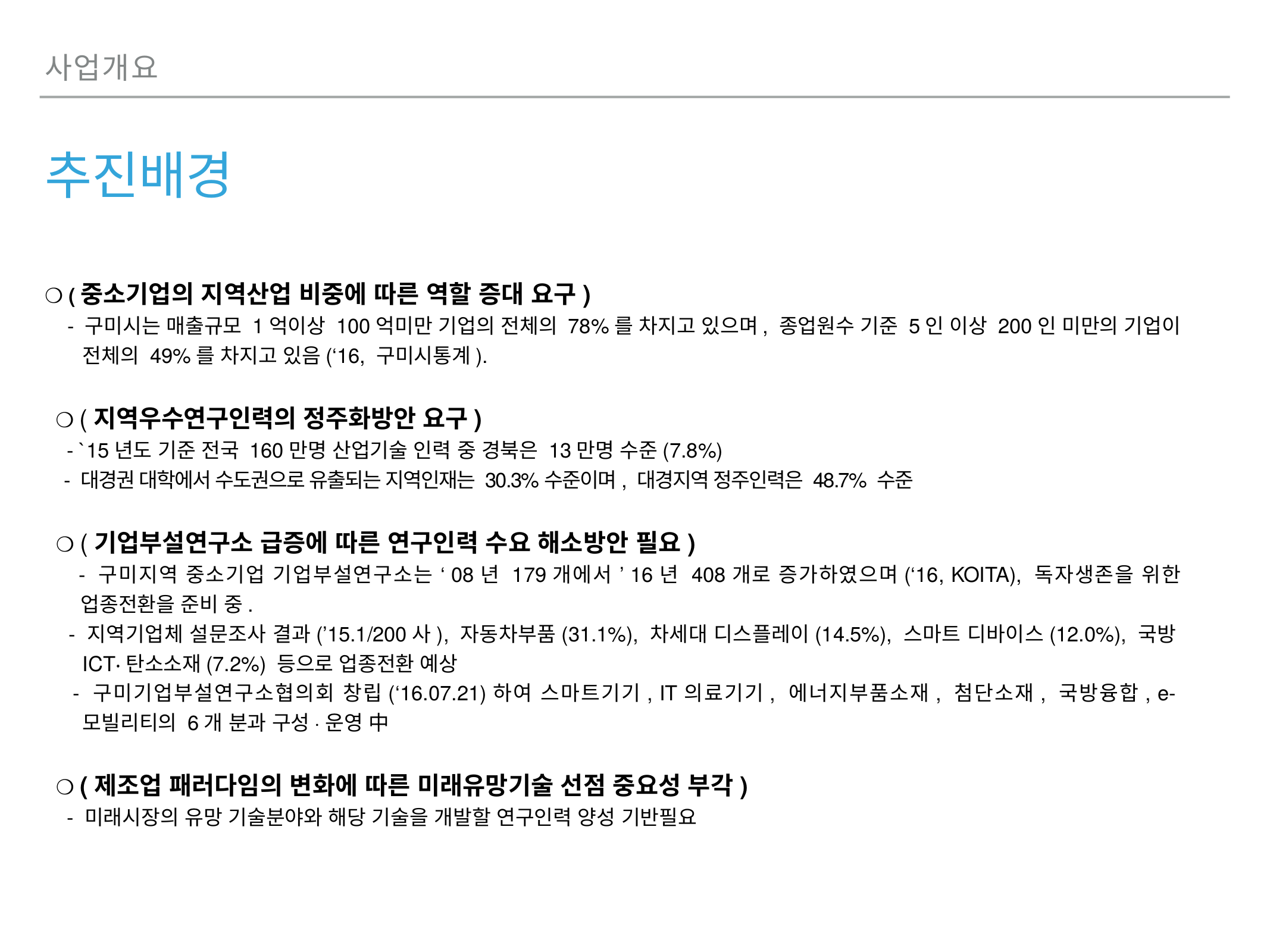

사업개요
# 추진배경
❍ (중소기업의 지역산업 비중에 따른 역할 증대 요구)
    - 구미시는 매출규모 1억이상 100억미만 기업의 전체의 78%를 차지고 있으며, 종업원수 기준 5인 이상 200인 미만의 기업이 전체의 49%를 차지고 있음(‘16, 구미시통계).

  ❍ (지역우수연구인력의 정주화방안 요구)
    - `15년도 기준 전국 160만명 산업기술 인력 중 경북은 13만명 수준(7.8%)
    - 대경권 대학에서 수도권으로 유출되는 지역인재는 30.3%수준이며, 대경지역 정주인력은 48.7% 수준

  ❍ (기업부설연구소 급증에 따른 연구인력 수요 해소방안 필요)
     - 구미지역 중소기업 기업부설연구소는 ‘08년 179개에서 ’16년 408개로 증가하였으며(‘16, KOITA), 독자생존을 위한 업종전환을 준비 중.
    - 지역기업체 설문조사 결과(’15.1/200사), 자동차부품(31.1%), 차세대 디스플레이(14.5%), 스마트 디바이스(12.0%), 국방ICT‧탄소소재(7.2%) 등으로 업종전환 예상
    - 구미기업부설연구소협의회 창립(‘16.07.21)하여 스마트기기, IT의료기기, 에너지부품소재, 첨단소재, 국방융합, e-모빌리티의 6개 분과 구성·운영 中

  ❍ (제조업 패러다임의 변화에 따른 미래유망기술 선점 중요성 부각)
    - 미래시장의 유망 기술분야와 해당 기술을 개발할 연구인력 양성 기반필요